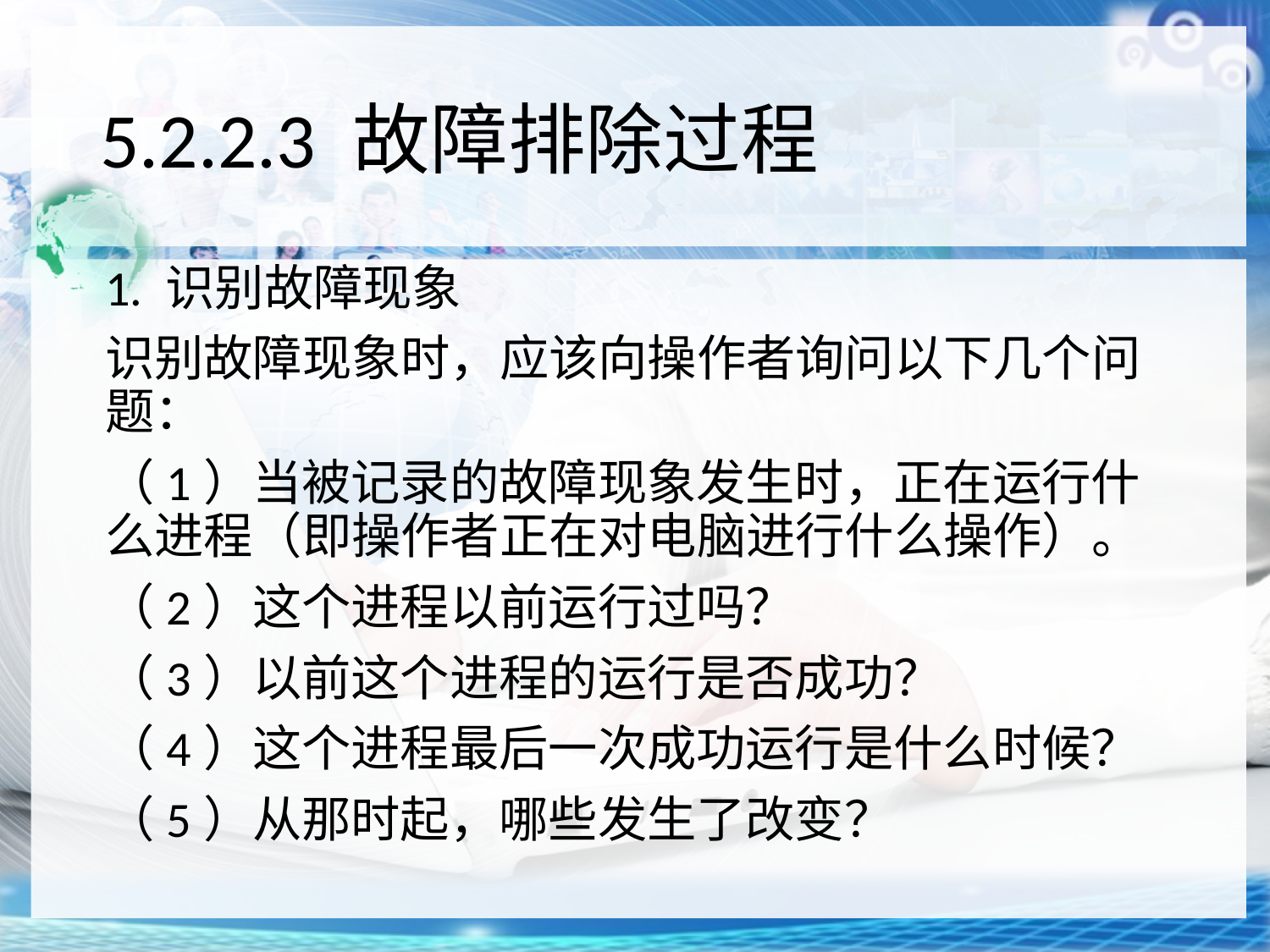

# 5.2.2.3 故障排除过程
1. 识别故障现象
识别故障现象时，应该向操作者询问以下几个问题：
（1）当被记录的故障现象发生时，正在运行什么进程（即操作者正在对电脑进行什么操作）。
（2）这个进程以前运行过吗？
（3）以前这个进程的运行是否成功？
（4）这个进程最后一次成功运行是什么时候？
（5）从那时起，哪些发生了改变？